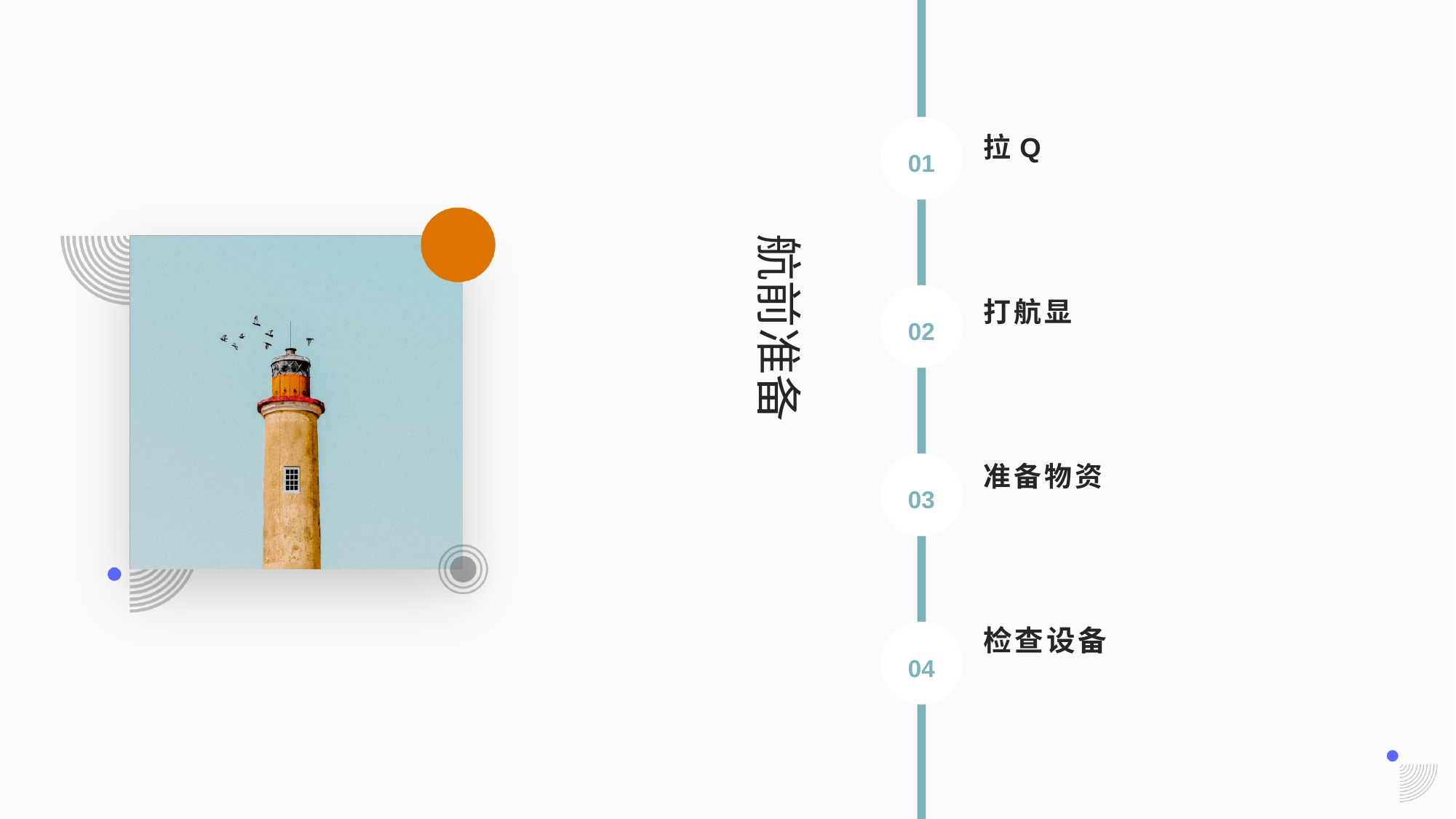

拉Q
01
航前准备
打航显
02
准备物资
03
检查设备
04